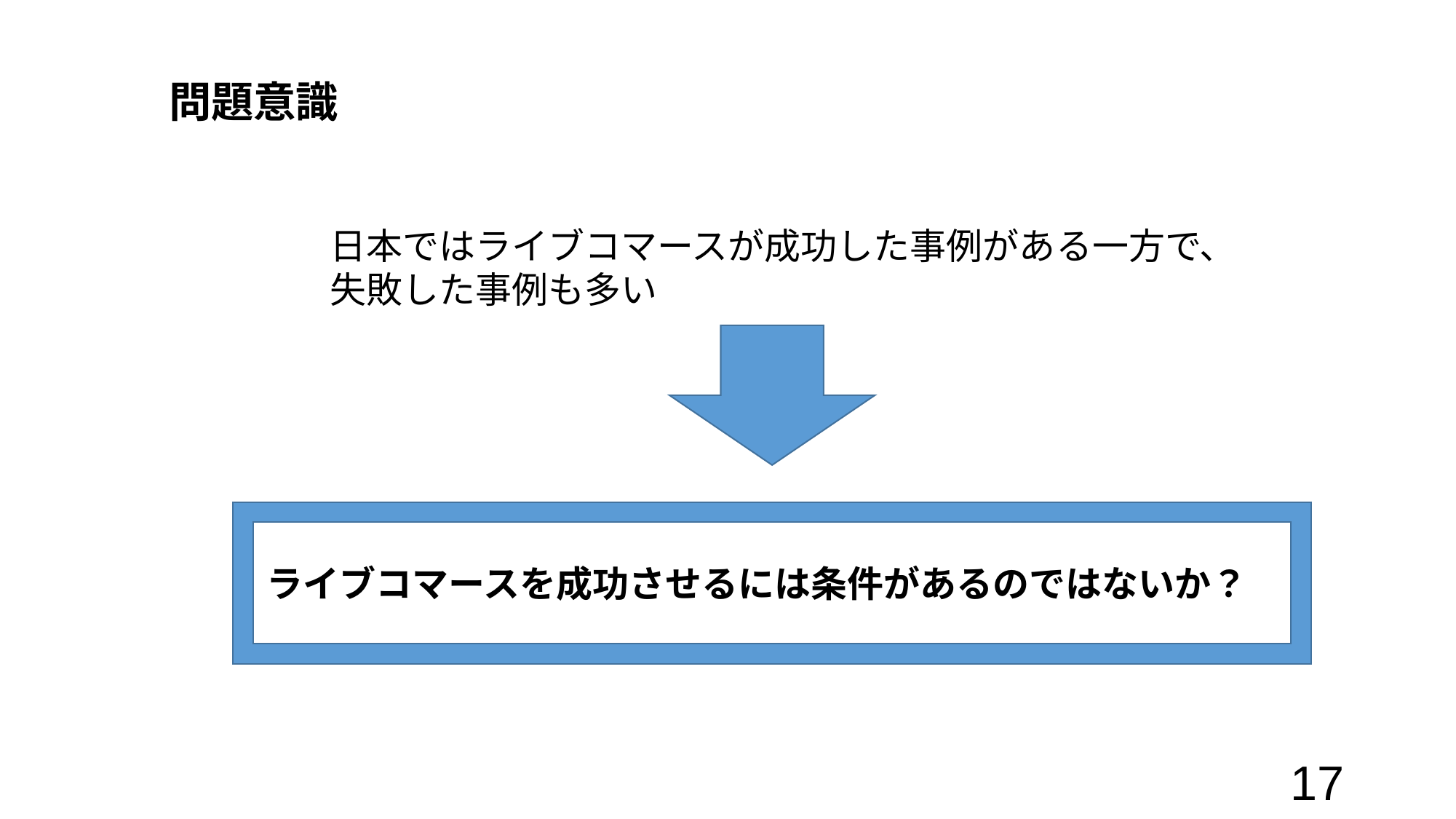

問題意識
日本ではライブコマースが成功した事例がある一方で、失敗した事例も多い

ライブコマースを成功させるには条件があるのではないか？
17